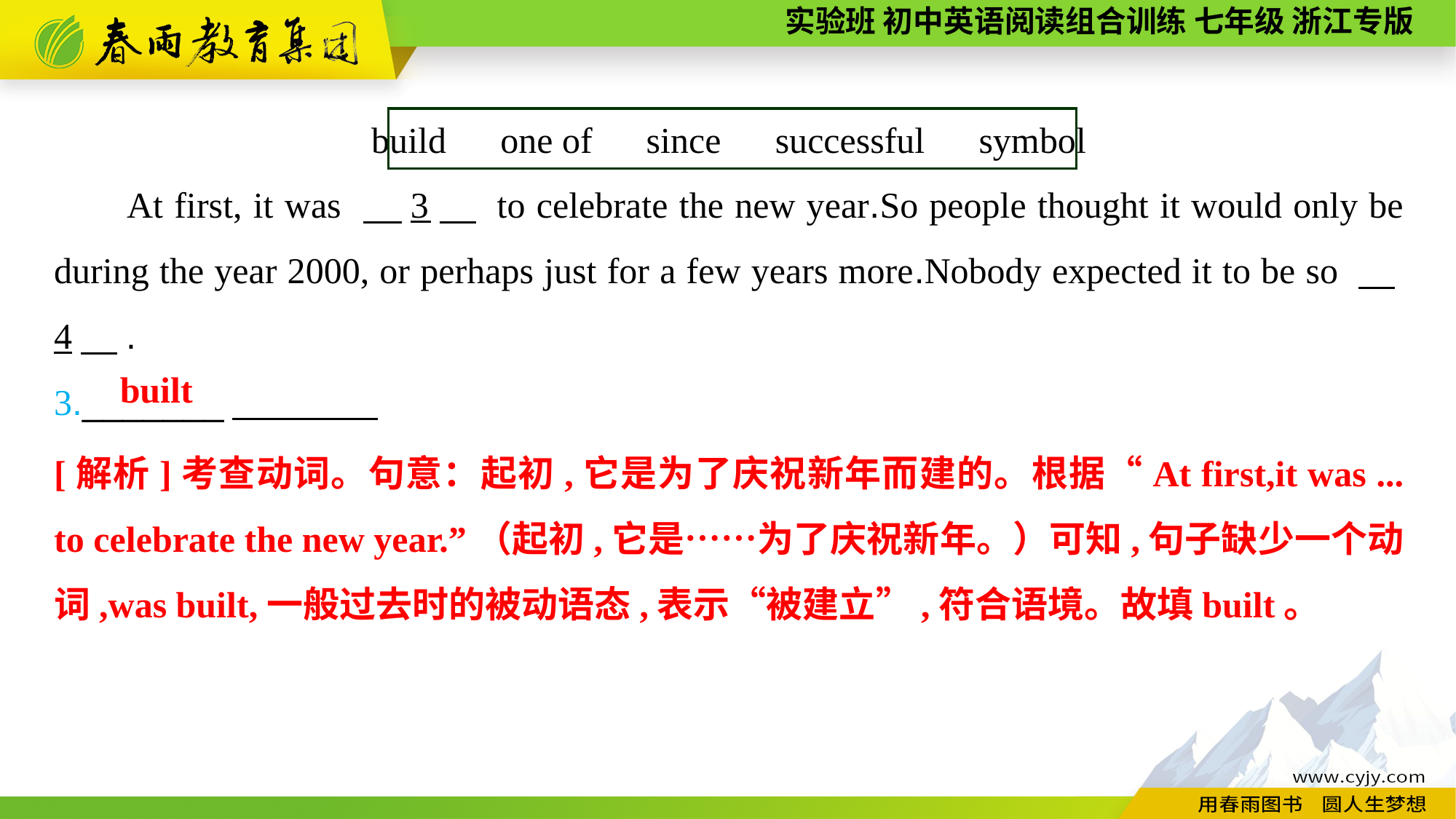

build　one of　since　successful　symbol
At first, it was 　3　 to celebrate the new year.So people thought it would only be during the year 2000, or perhaps just for a few years more.Nobody expected it to be so 　4　.
3._______

built
[解析]考查动词。句意：起初,它是为了庆祝新年而建的。根据“At first,it was ... to celebrate the new year.”（起初,它是……为了庆祝新年。）可知,句子缺少一个动词,was built,一般过去时的被动语态,表示“被建立”,符合语境。故填built。